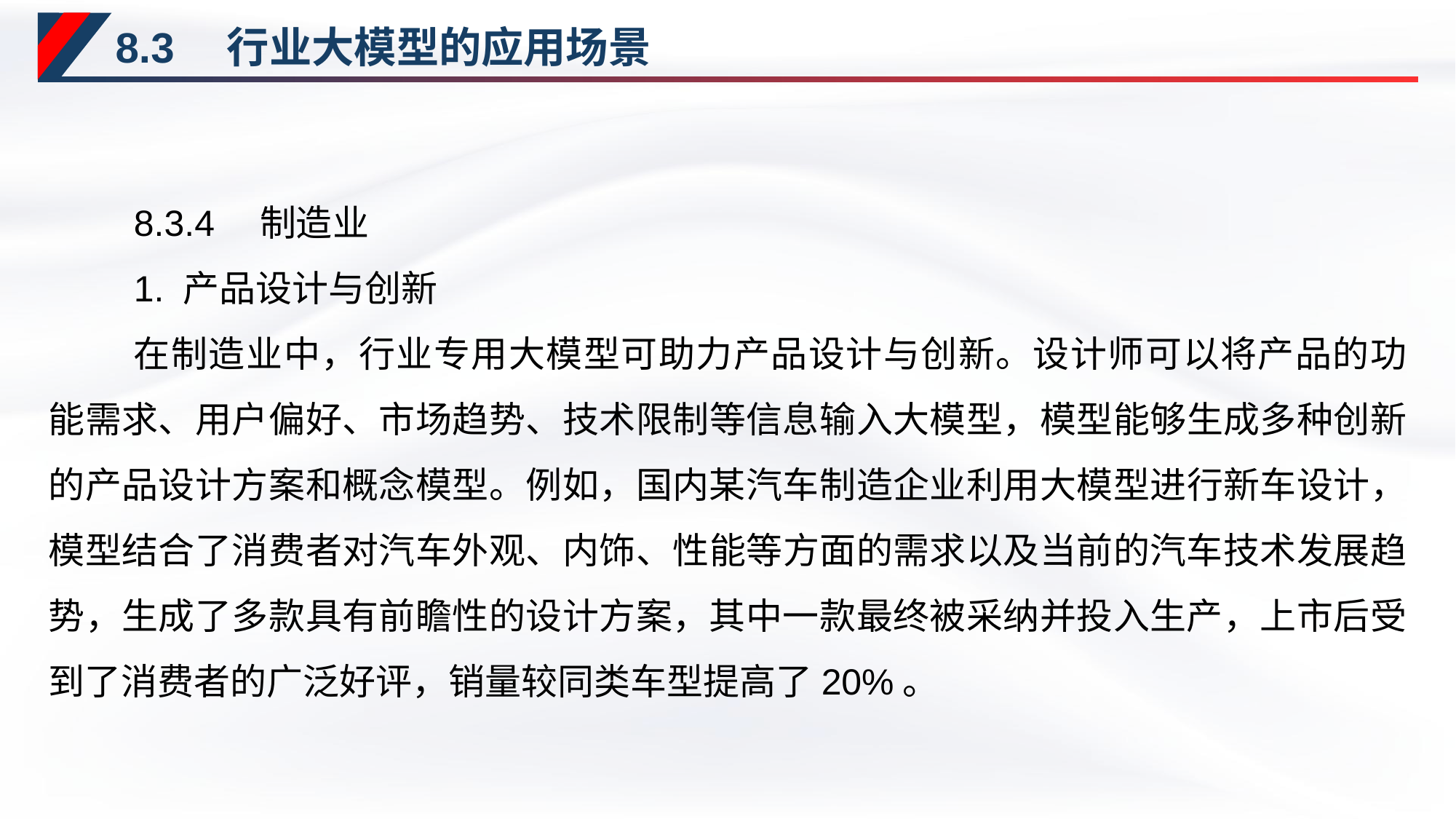

# 8.3　行业大模型的应用场景
8.3.4　制造业
1. 产品设计与创新
在制造业中，行业专用大模型可助力产品设计与创新。设计师可以将产品的功能需求、用户偏好、市场趋势、技术限制等信息输入大模型，模型能够生成多种创新的产品设计方案和概念模型。例如，国内某汽车制造企业利用大模型进行新车设计，模型结合了消费者对汽车外观、内饰、性能等方面的需求以及当前的汽车技术发展趋势，生成了多款具有前瞻性的设计方案，其中一款最终被采纳并投入生产，上市后受到了消费者的广泛好评，销量较同类车型提高了20%。